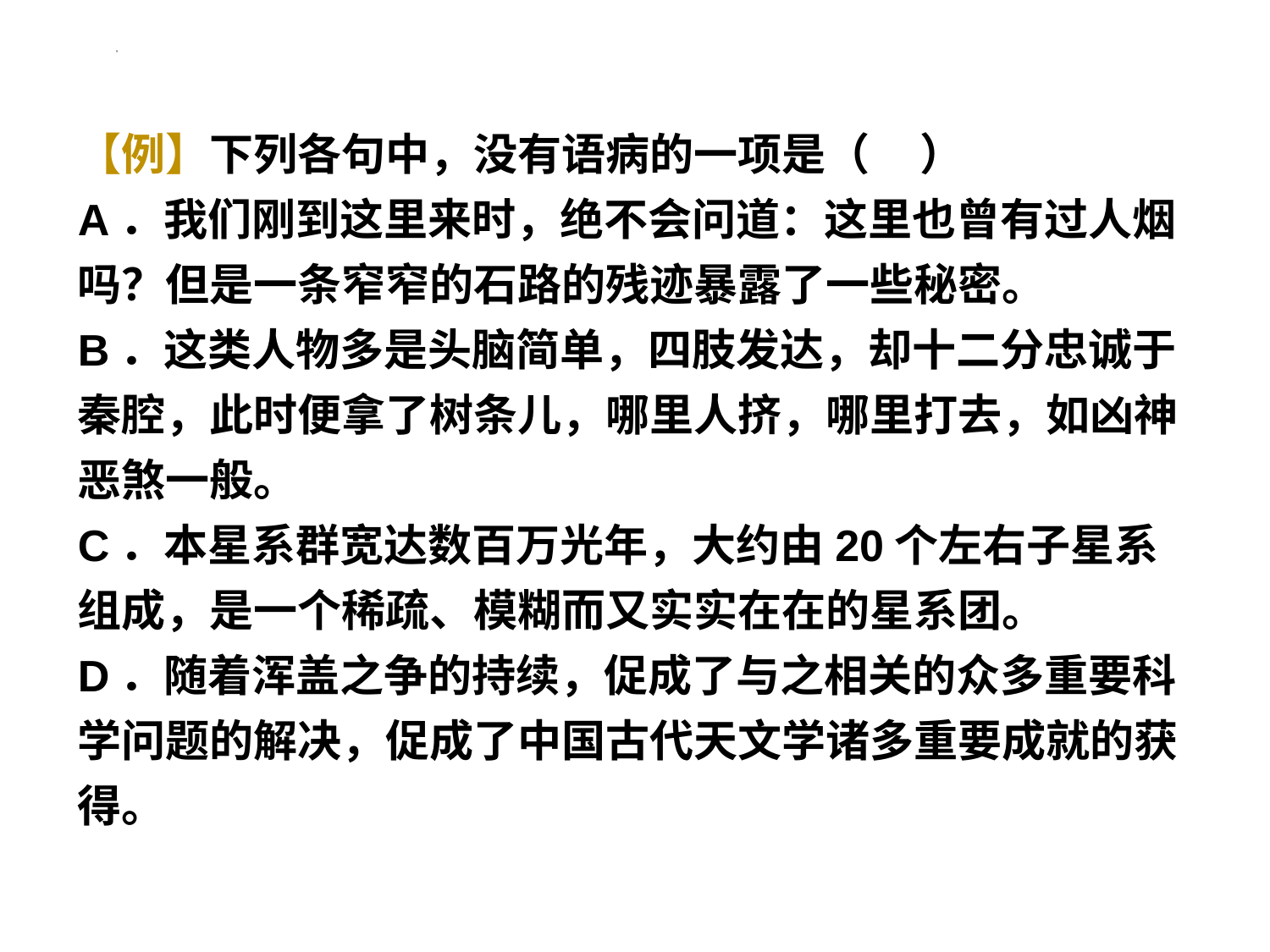

#
【例】下列各句中，没有语病的一项是（     ）
A．我们刚到这里来时，绝不会问道：这里也曾有过人烟吗？但是一条窄窄的石路的残迹暴露了一些秘密。
B．这类人物多是头脑简单，四肢发达，却十二分忠诚于秦腔，此时便拿了树条儿，哪里人挤，哪里打去，如凶神恶煞一般。
C．本星系群宽达数百万光年，大约由20个左右子星系组成，是一个稀疏、模糊而又实实在在的星系团。
D．随着浑盖之争的持续，促成了与之相关的众多重要科学问题的解决，促成了中国古代天文学诸多重要成就的获得。